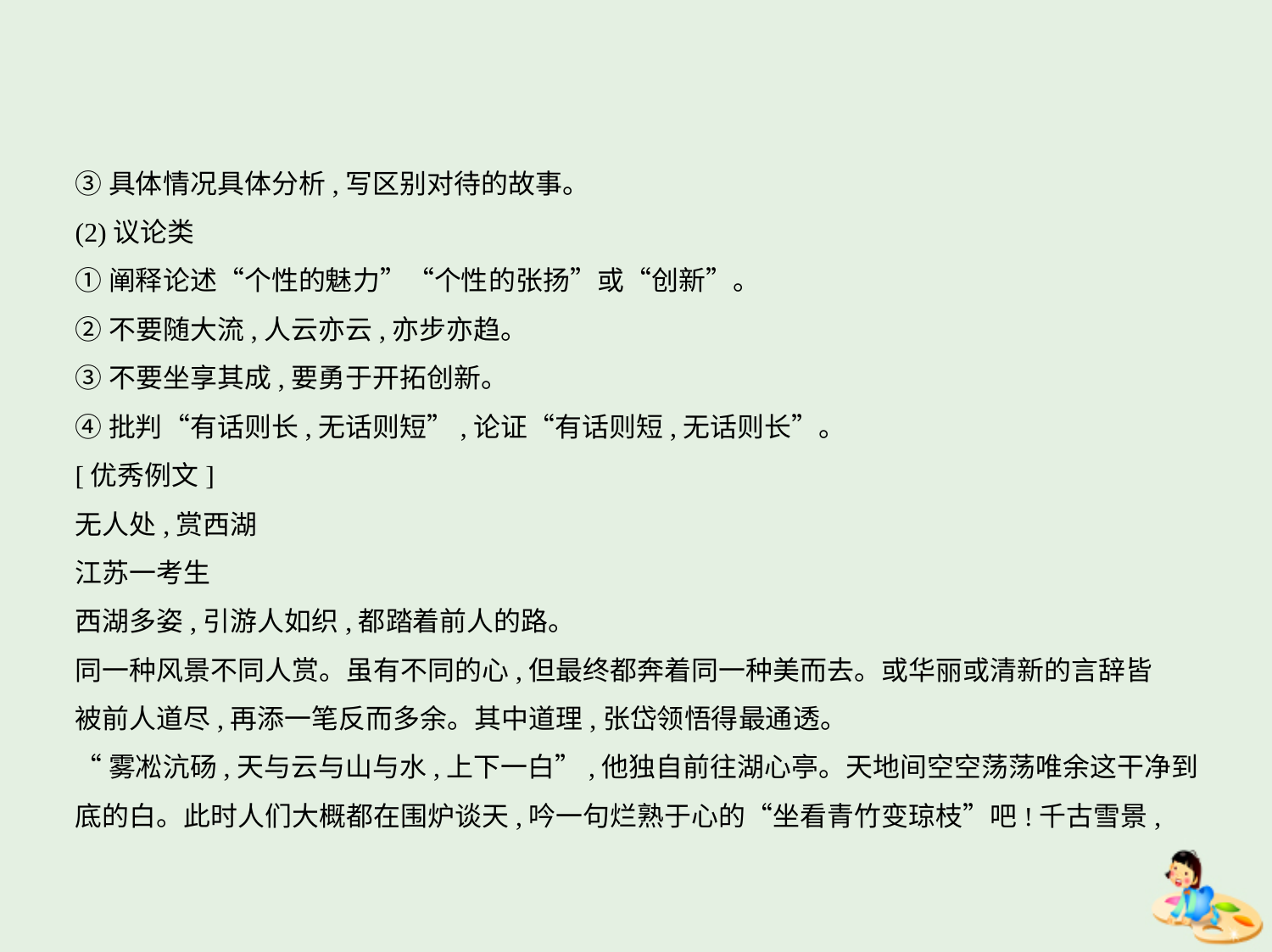

③具体情况具体分析,写区别对待的故事。
(2)议论类
①阐释论述“个性的魅力”“个性的张扬”或“创新”。
②不要随大流,人云亦云,亦步亦趋。
③不要坐享其成,要勇于开拓创新。
④批判“有话则长,无话则短”,论证“有话则短,无话则长”。
[优秀例文]
无人处,赏西湖
江苏一考生
西湖多姿,引游人如织,都踏着前人的路。
同一种风景不同人赏。虽有不同的心,但最终都奔着同一种美而去。或华丽或清新的言辞皆
被前人道尽,再添一笔反而多余。其中道理,张岱领悟得最通透。
“雾凇沆砀,天与云与山与水,上下一白”,他独自前往湖心亭。天地间空空荡荡唯余这干净到
底的白。此时人们大概都在围炉谈天,吟一句烂熟于心的“坐看青竹变琼枝”吧!千古雪景,